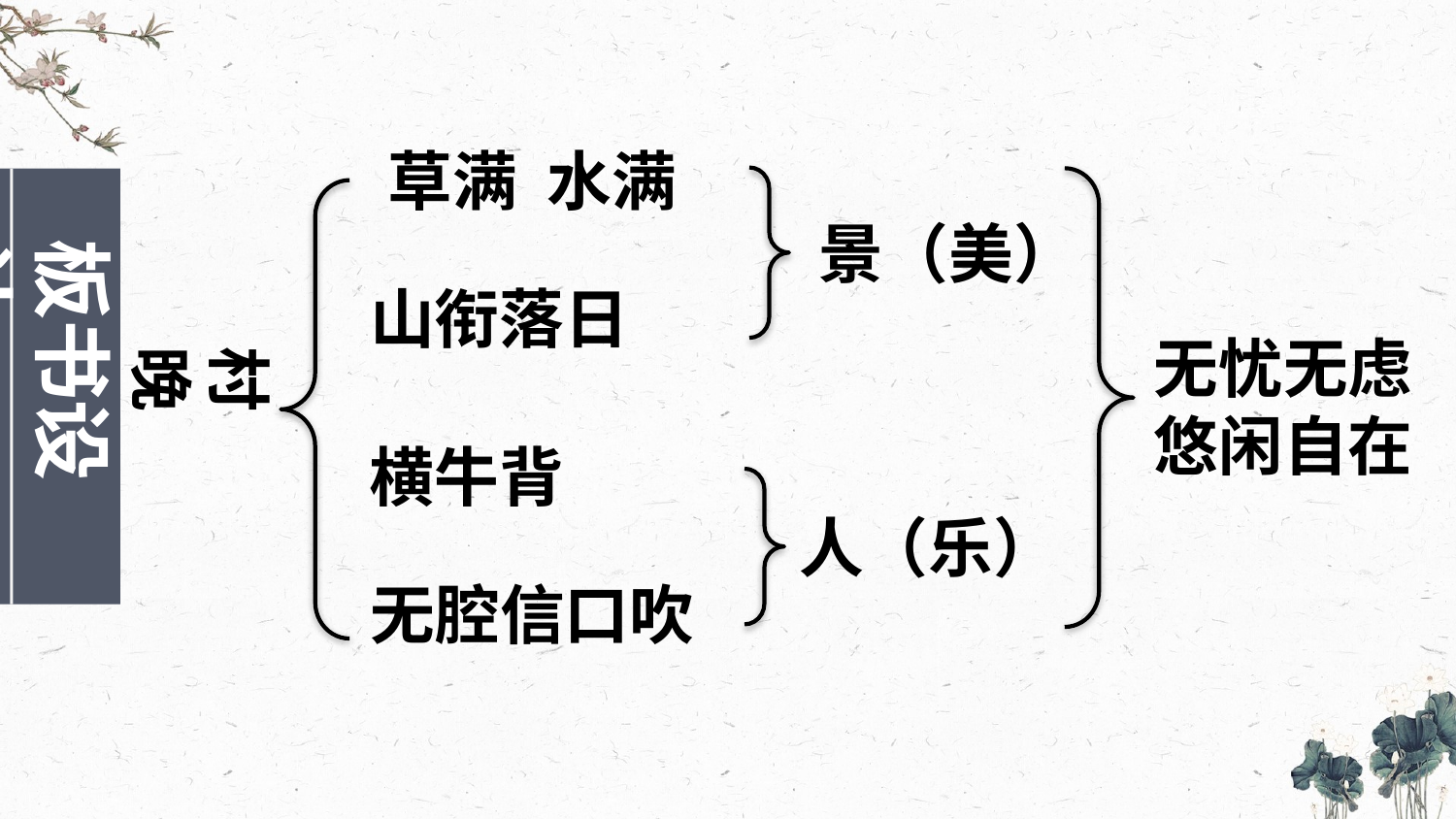

草满  水满

景（美）
板书设计
山衔落日
无忧无虑
悠闲自在
村晚
横牛背

人（乐）
无腔信口吹